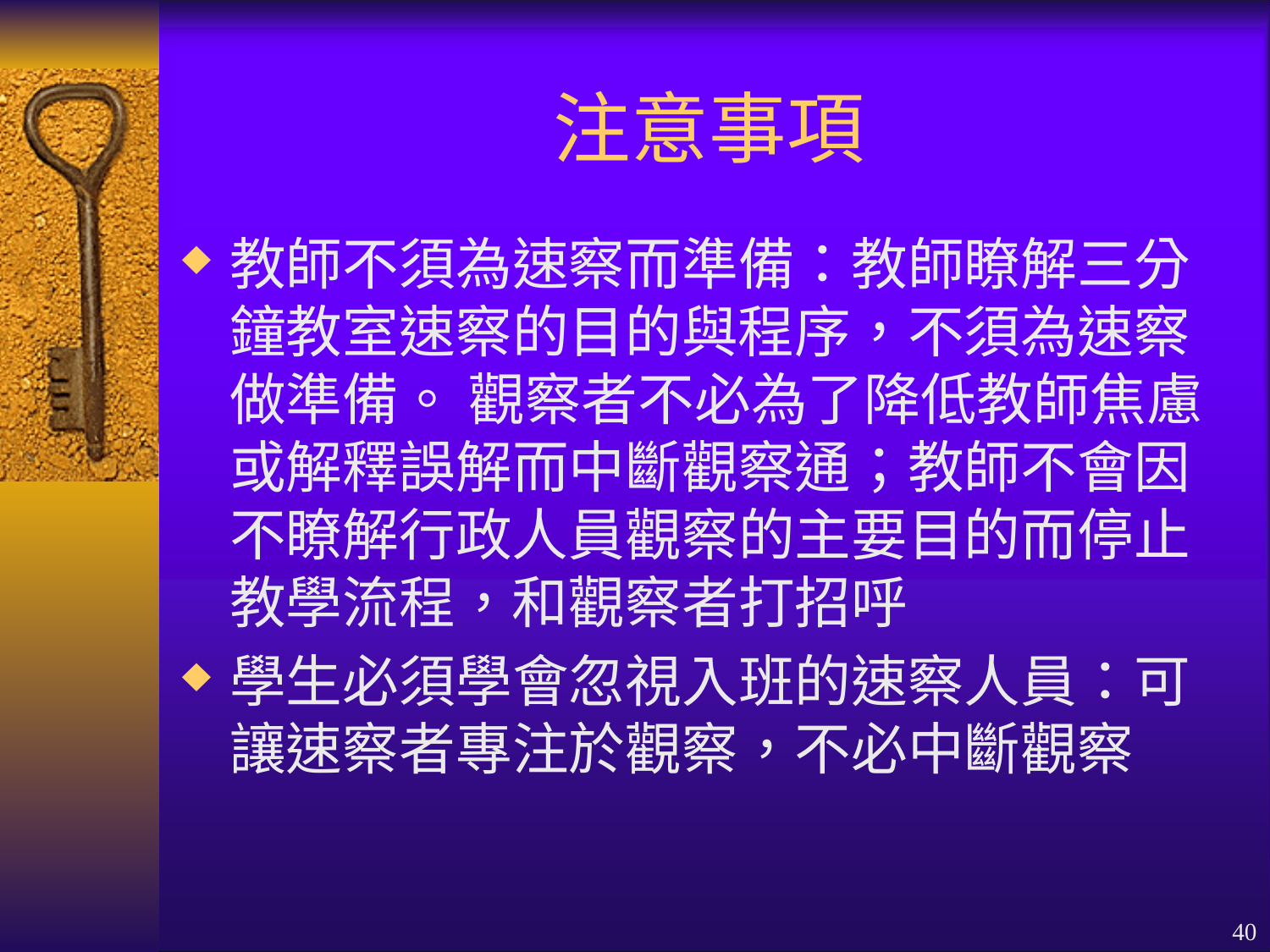

# 注意事項
教師不須為速察而準備：教師瞭解三分鐘教室速察的目的與程序，不須為速察做準備。 觀察者不必為了降低教師焦慮或解釋誤解而中斷觀察通；教師不會因不瞭解行政人員觀察的主要目的而停止教學流程，和觀察者打招呼
學生必須學會忽視入班的速察人員：可讓速察者專注於觀察，不必中斷觀察
40